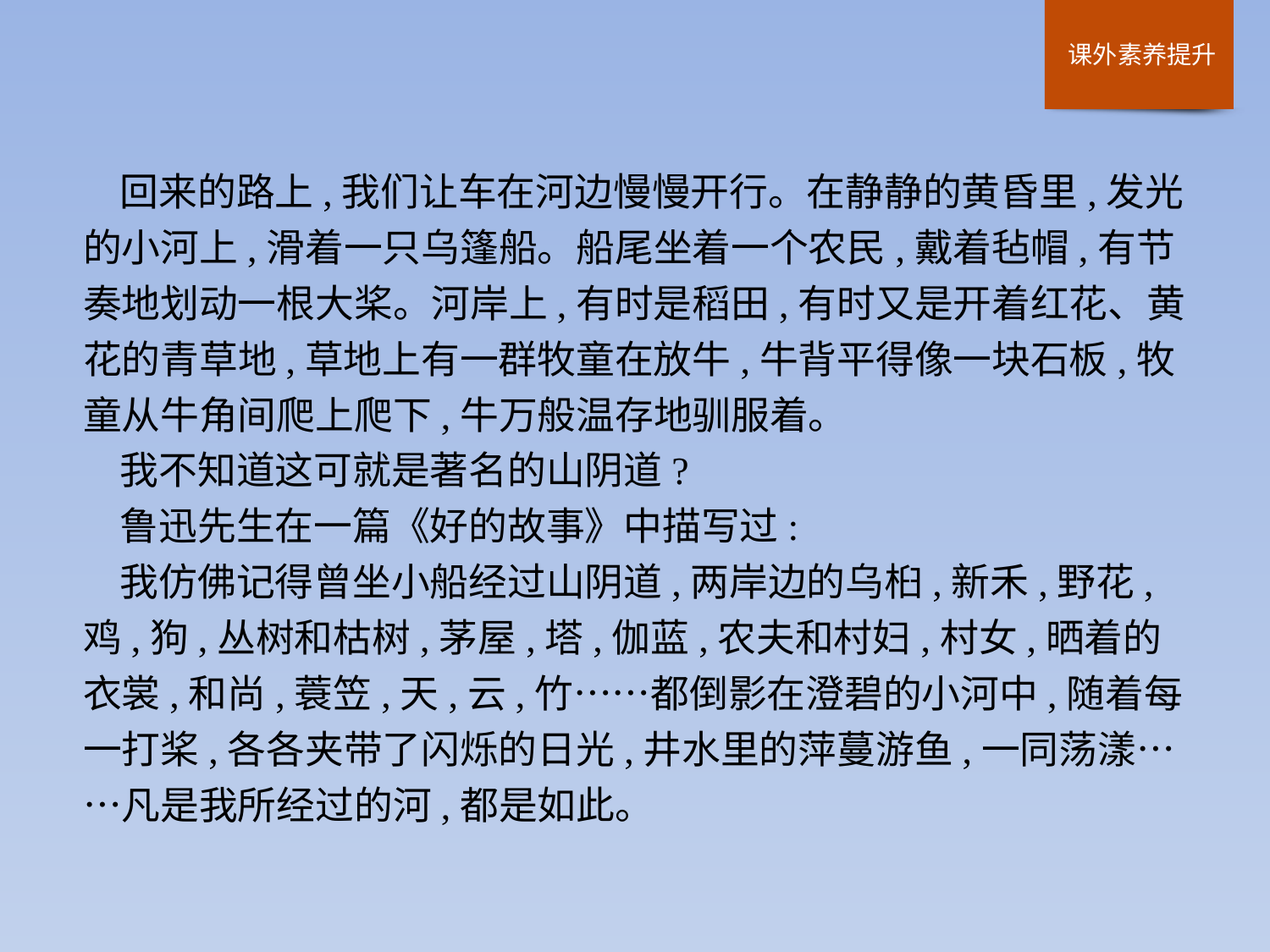

回来的路上,我们让车在河边慢慢开行。在静静的黄昏里,发光的小河上,滑着一只乌篷船。船尾坐着一个农民,戴着毡帽,有节奏地划动一根大桨。河岸上,有时是稻田,有时又是开着红花、黄花的青草地,草地上有一群牧童在放牛,牛背平得像一块石板,牧童从牛角间爬上爬下,牛万般温存地驯服着。
我不知道这可就是著名的山阴道?
鲁迅先生在一篇《好的故事》中描写过:
我仿佛记得曾坐小船经过山阴道,两岸边的乌桕,新禾,野花,鸡,狗,丛树和枯树,茅屋,塔,伽蓝,农夫和村妇,村女,晒着的衣裳,和尚,蓑笠,天,云,竹……都倒影在澄碧的小河中,随着每一打桨,各各夹带了闪烁的日光,井水里的萍蔓游鱼,一同荡漾……凡是我所经过的河,都是如此。